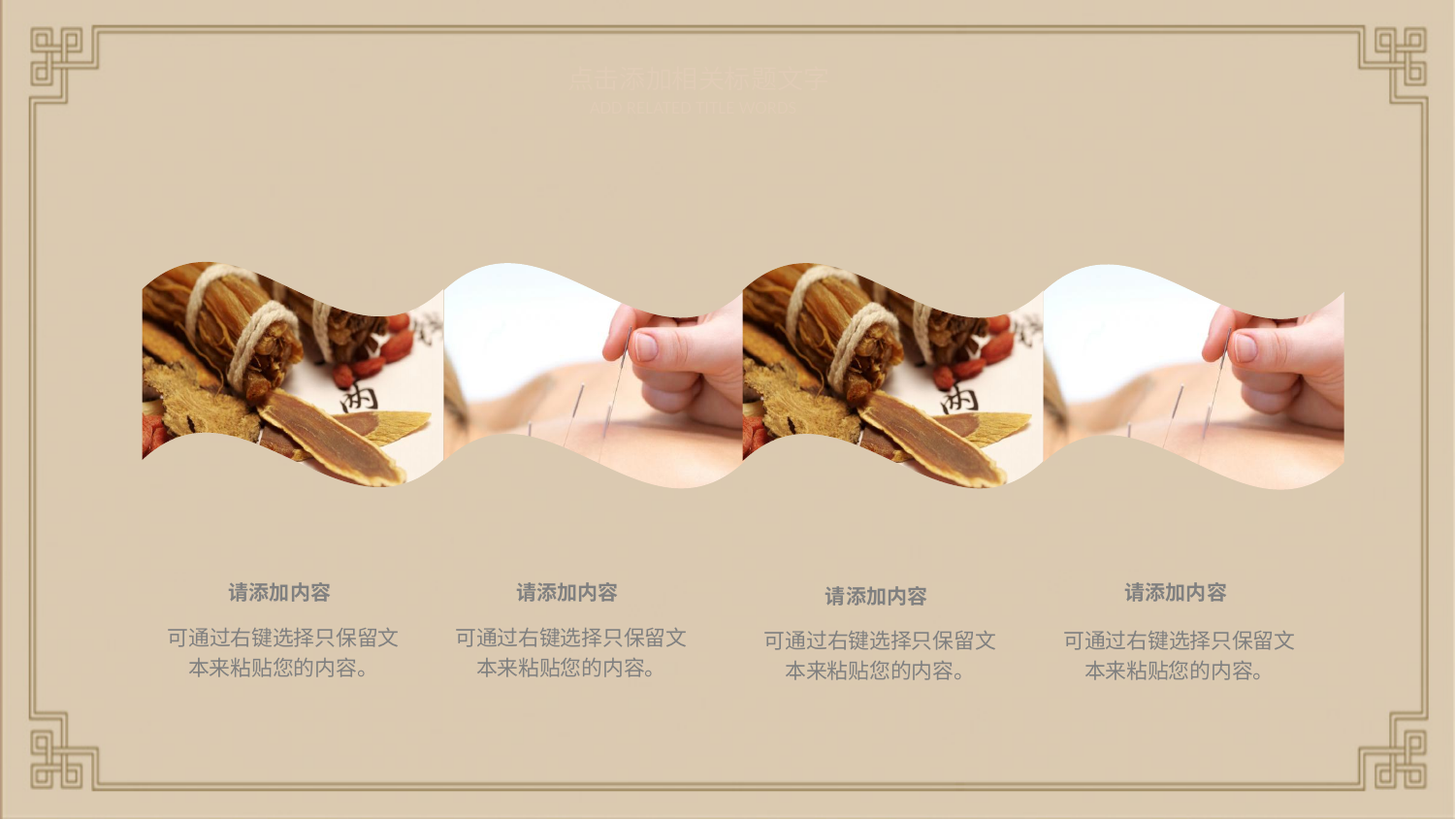

请添加内容
请添加内容
请添加内容
请添加内容
可通过右键选择只保留文本来粘贴您的内容。

可通过右键选择只保留文本来粘贴您的内容。

可通过右键选择只保留文本来粘贴您的内容。

可通过右键选择只保留文本来粘贴您的内容。